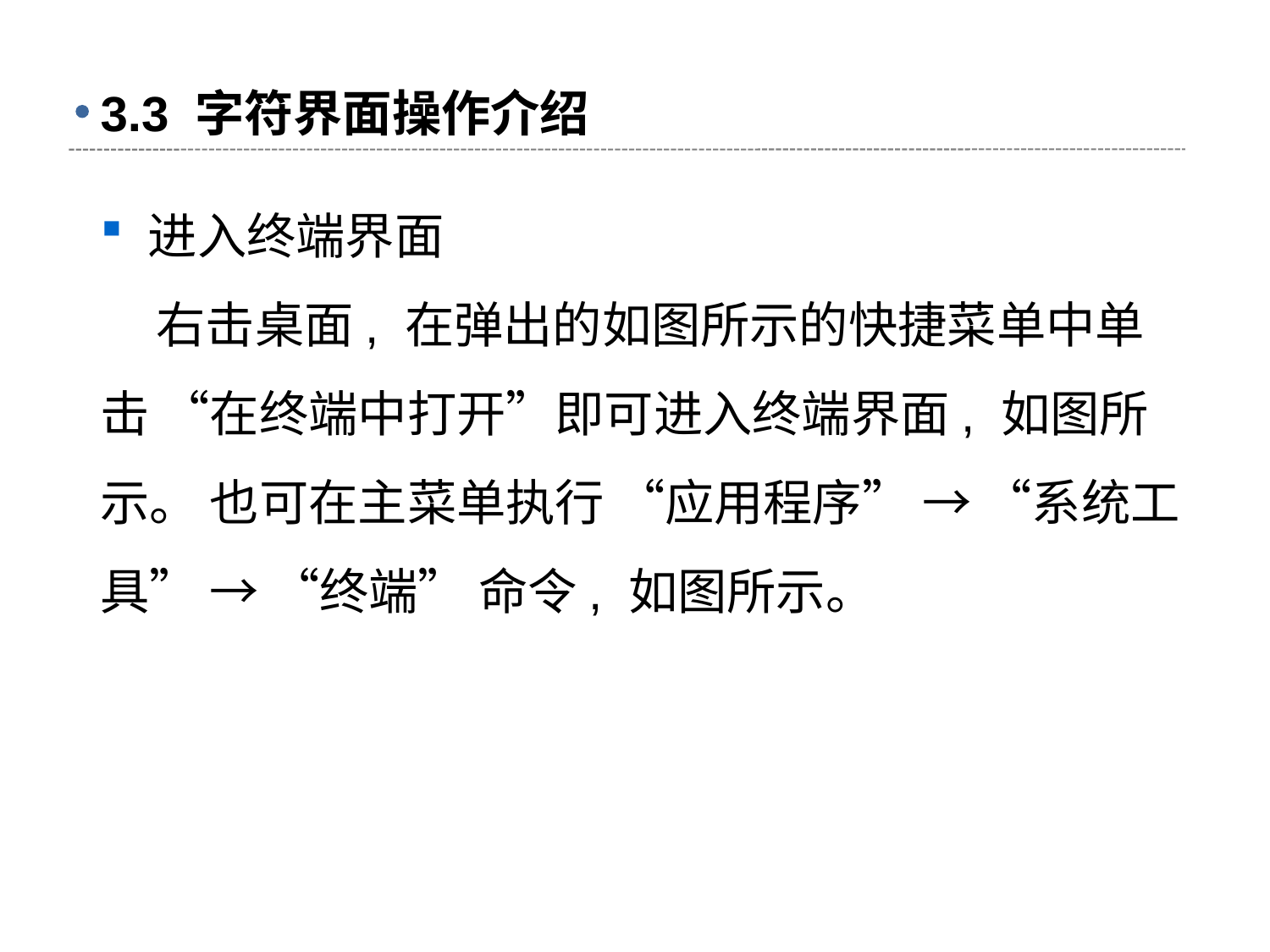

# 3.3 字符界面操作介绍
进入终端界面
    右击桌面, 在弹出的如图所示的快捷菜单中单击 “在终端中打开”即可进入终端界面, 如图所示。 也可在主菜单执行 “应用程序” → “系统工具” → “终端” 命令, 如图所示。